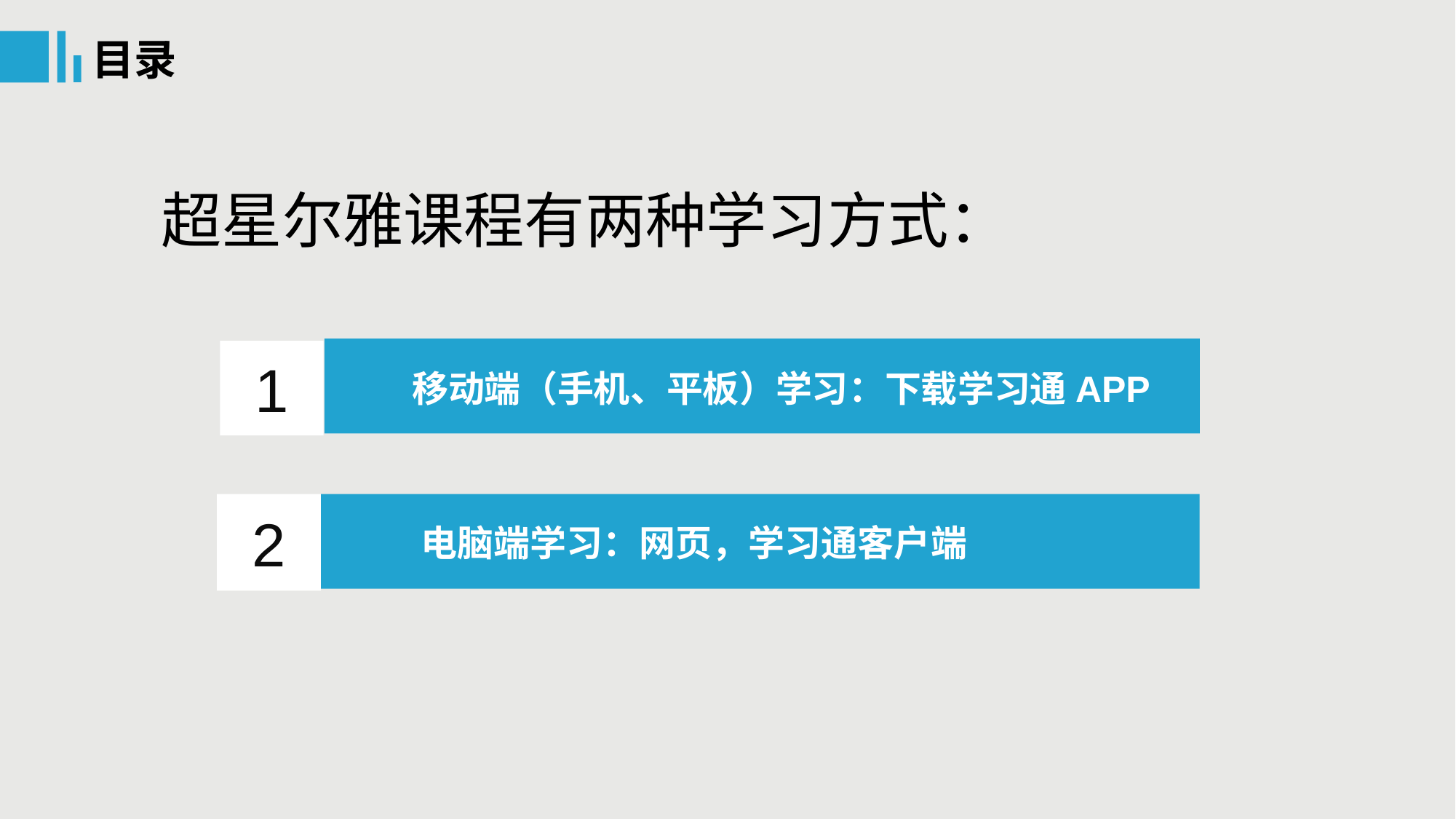

目录

超星尔雅课程有两种学习方式：

1
移动端（手机、平板）学习：下载学习通APP
2

电脑端学习：网页，学习通客户端